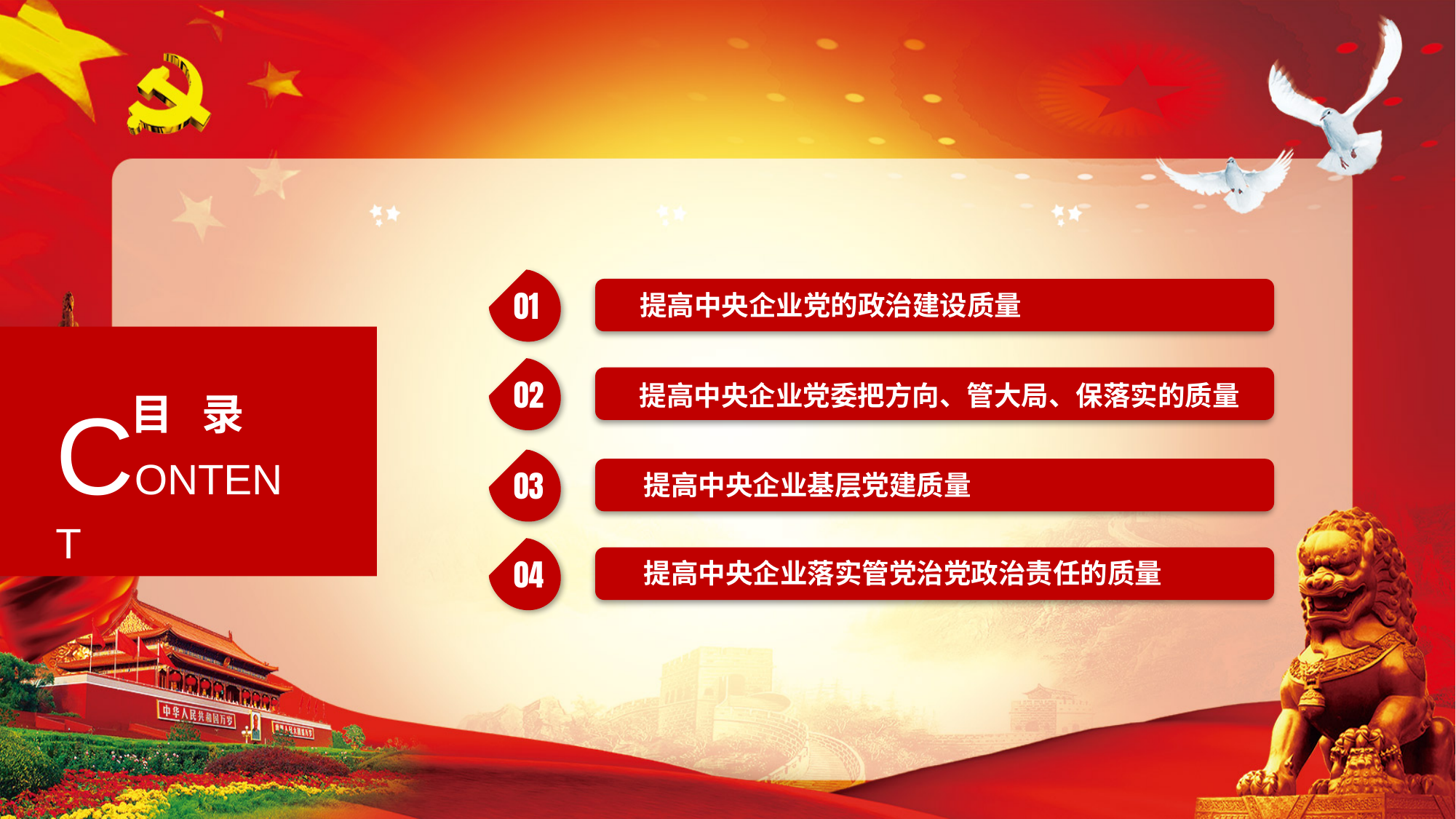

提高中央企业党的政治建设质量

01

提高中央企业党委把方向、管大局、保落实的质量

02
CONTENT
目   录

提高中央企业基层党建质量

03

提高中央企业落实管党治党政治责任的质量

04